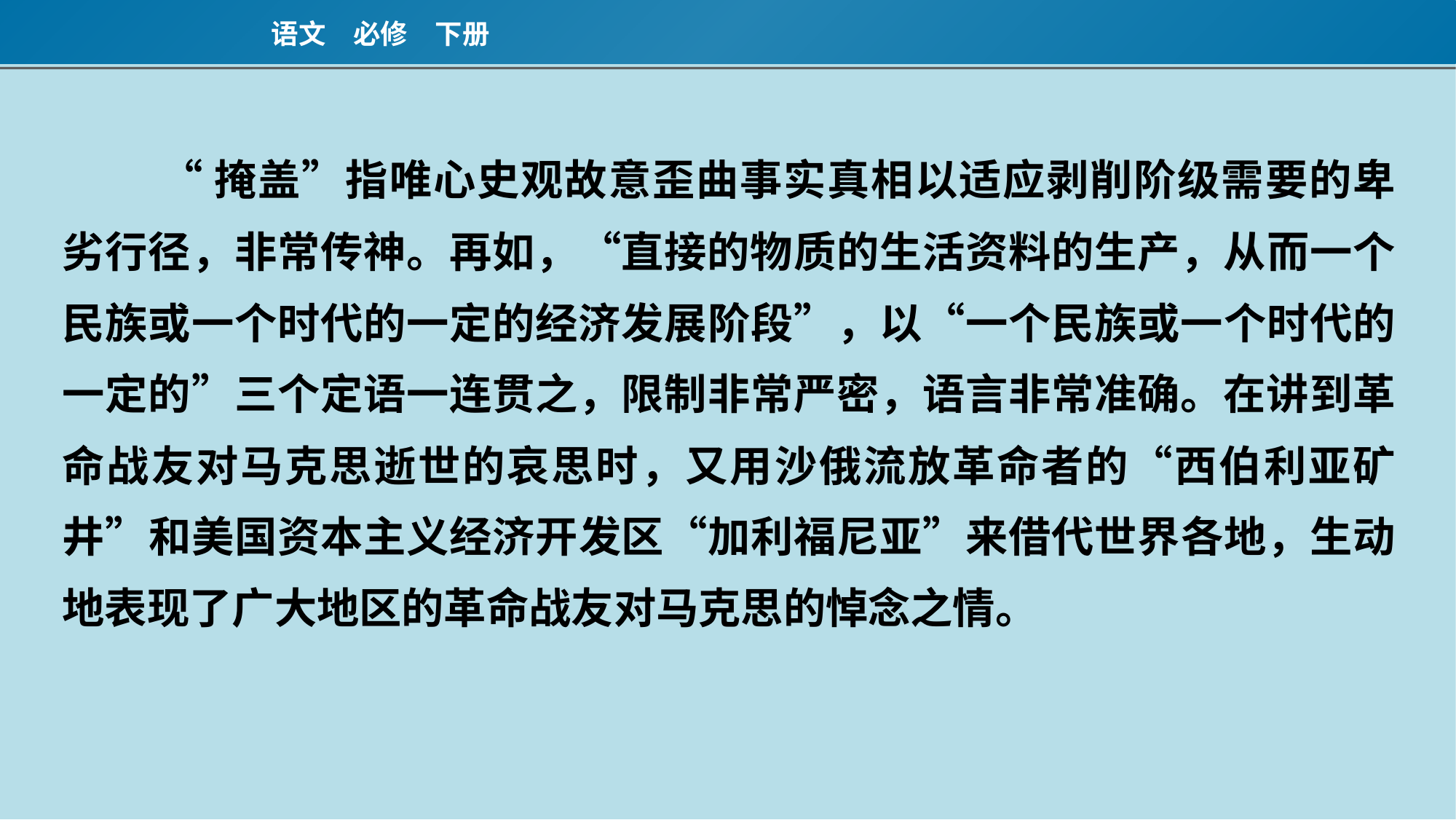

“掩盖”指唯心史观故意歪曲事实真相以适应剥削阶级需要的卑劣行径，非常传神。再如，“直接的物质的生活资料的生产，从而一个民族或一个时代的一定的经济发展阶段”，以“一个民族或一个时代的一定的”三个定语一连贯之，限制非常严密，语言非常准确。在讲到革命战友对马克思逝世的哀思时，又用沙俄流放革命者的“西伯利亚矿井”和美国资本主义经济开发区“加利福尼亚”来借代世界各地，生动地表现了广大地区的革命战友对马克思的悼念之情。